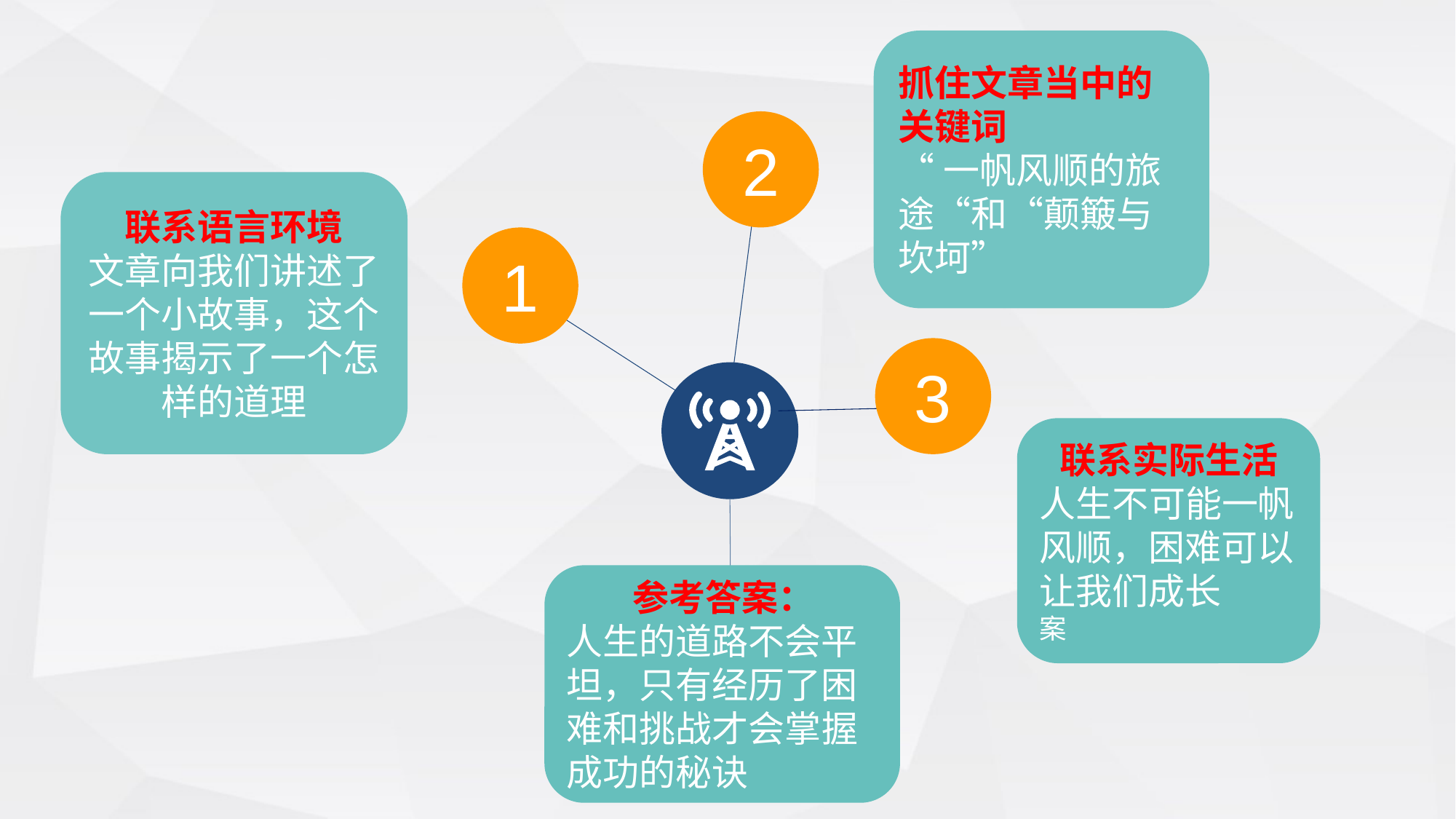

抓住文章当中的关键词
“一帆风顺的旅途“和“颠簸与坎坷”
2
联系语言环境
文章向我们讲述了一个小故事，这个故事揭示了一个怎样的道理
1
3

联系实际生活
人生不可能一帆风顺，困难可以让我们成长
案
       参考答案：
人生的道路不会平坦，只有经历了困难和挑战才会掌握成功的秘诀